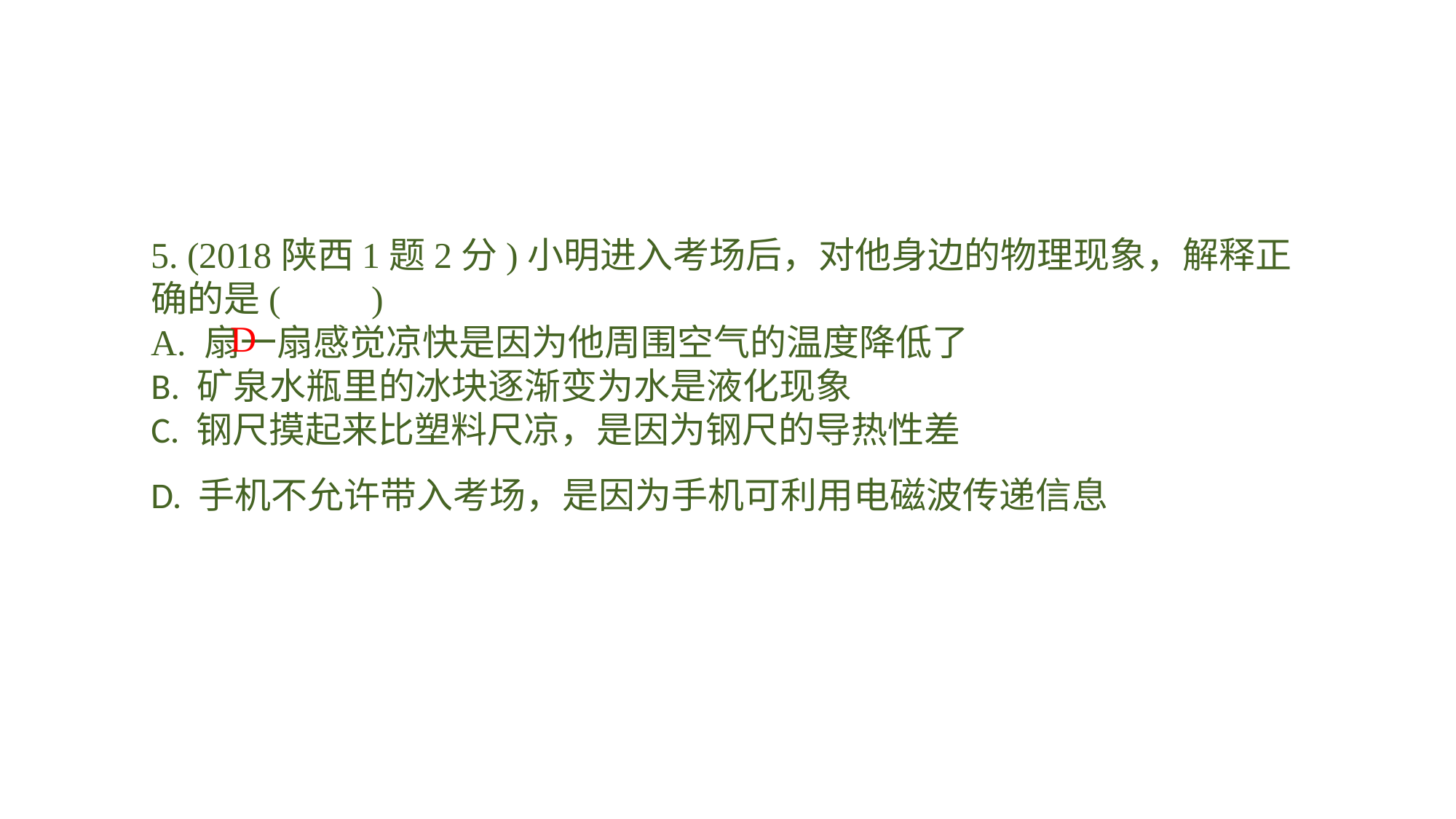

5. (2018陕西1题2分)小明进入考场后，对他身边的物理现象，解释正确的是(　　)A. 扇一扇感觉凉快是因为他周围空气的温度降低了B. 矿泉水瓶里的冰块逐渐变为水是液化现象C. 钢尺摸起来比塑料尺凉，是因为钢尺的导热性差D. 手机不允许带入考场，是因为手机可利用电磁波传递信息
D